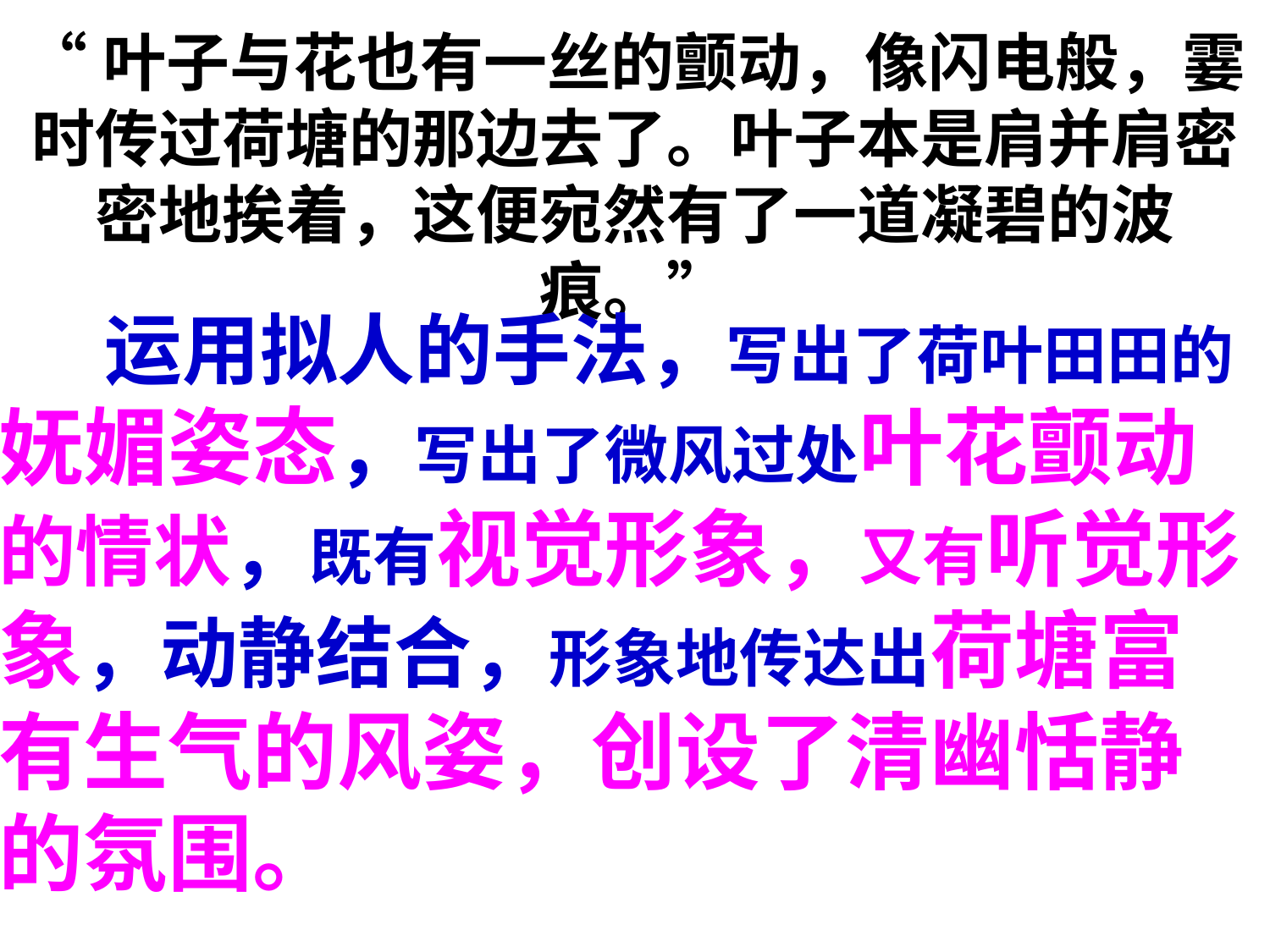

“叶子与花也有一丝的颤动，像闪电般，霎时传过荷塘的那边去了。叶子本是肩并肩密密地挨着，这便宛然有了一道凝碧的波痕。”
     运用拟人的手法，写出了荷叶田田的妩媚姿态，写出了微风过处叶花颤动的情状，既有视觉形象，又有听觉形象，动静结合，形象地传达出荷塘富有生气的风姿，创设了清幽恬静的氛围。